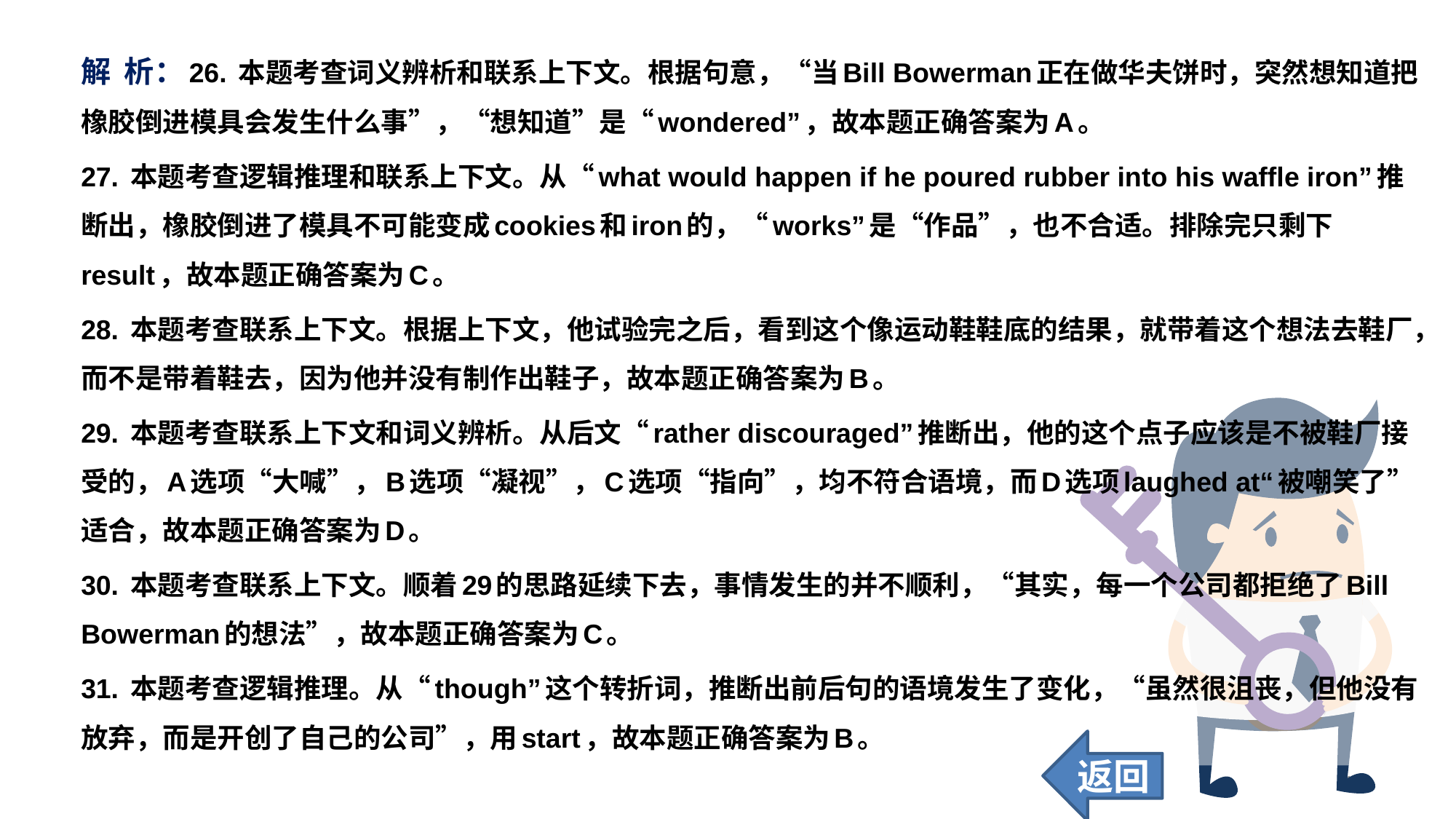

解  析：26. 本题考查词义辨析和联系上下文。根据句意，“当Bill Bowerman正在做华夫饼时，突然想知道把橡胶倒进模具会发生什么事”，“想知道”是“wondered”，故本题正确答案为A。
27. 本题考查逻辑推理和联系上下文。从“what would happen if he poured rubber into his waffle iron”推断出，橡胶倒进了模具不可能变成cookies和iron的，“works”是“作品”，也不合适。排除完只剩下result，故本题正确答案为C。
28. 本题考查联系上下文。根据上下文，他试验完之后，看到这个像运动鞋鞋底的结果，就带着这个想法去鞋厂，而不是带着鞋去，因为他并没有制作出鞋子，故本题正确答案为B。
29. 本题考查联系上下文和词义辨析。从后文“rather discouraged”推断出，他的这个点子应该是不被鞋厂接受的，A选项“大喊”，B选项“凝视”，C选项“指向”，均不符合语境，而D选项laughed at“被嘲笑了”适合，故本题正确答案为D。
30. 本题考查联系上下文。顺着29的思路延续下去，事情发生的并不顺利，“其实，每一个公司都拒绝了Bill Bowerman的想法”，故本题正确答案为C。
31. 本题考查逻辑推理。从“though”这个转折词，推断出前后句的语境发生了变化，“虽然很沮丧，但他没有放弃，而是开创了自己的公司”，用start，故本题正确答案为B。

返回
119